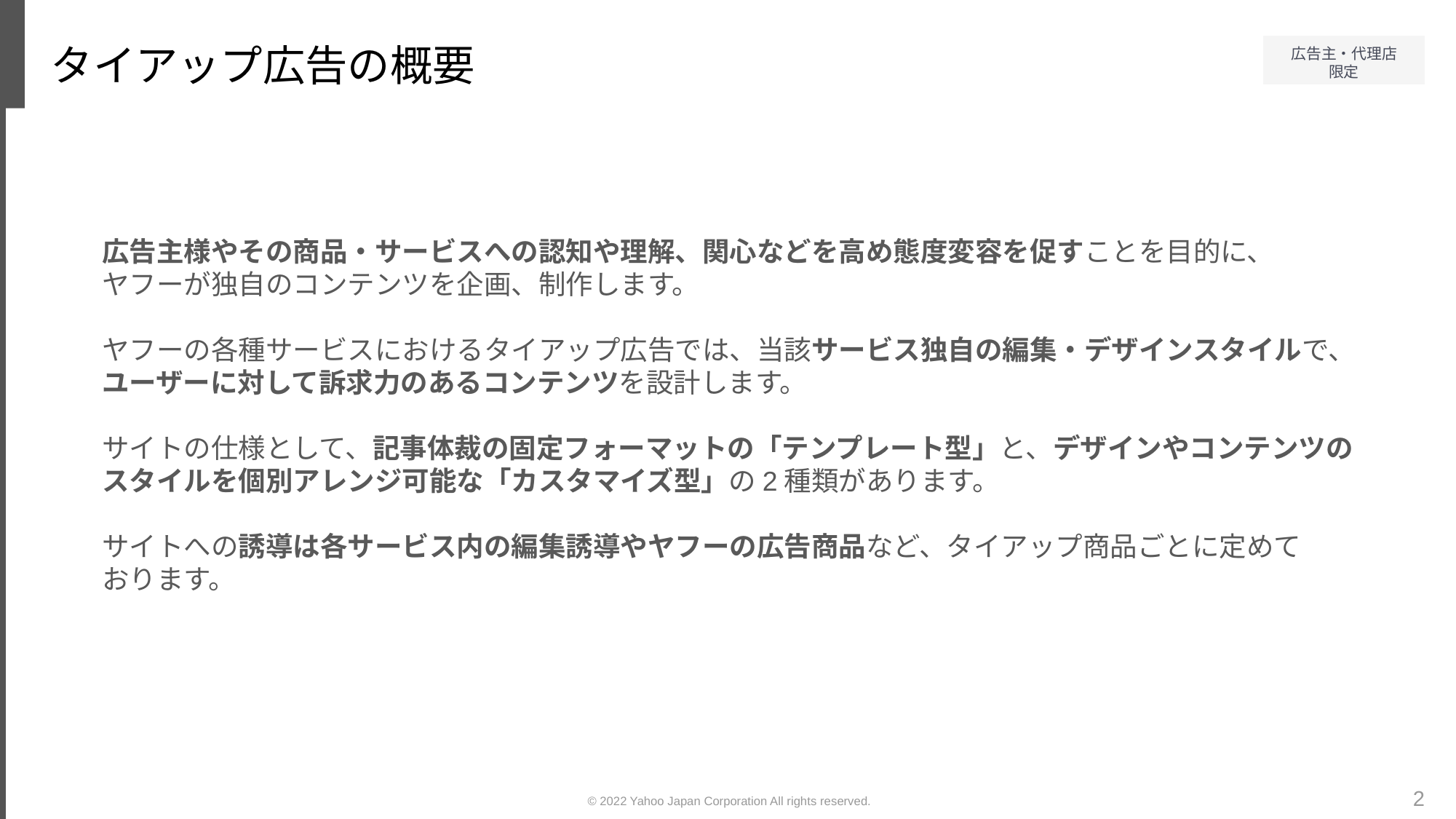

タイアップ広告の概要
広告主様やその商品・サービスへの認知や理解、関心などを高め態度変容を促すことを目的に、
ヤフーが独自のコンテンツを企画、制作します。

ヤフーの各種サービスにおけるタイアップ広告では、当該サービス独自の編集・デザインスタイルで、ユーザーに対して訴求力のあるコンテンツを設計します。

サイトの仕様として、記事体裁の固定フォーマットの「テンプレート型」と、デザインやコンテンツのスタイルを個別アレンジ可能な「カスタマイズ型」の2種類があります。

サイトへの誘導は各サービス内の編集誘導やヤフーの広告商品など、タイアップ商品ごとに定めて
おります。
2